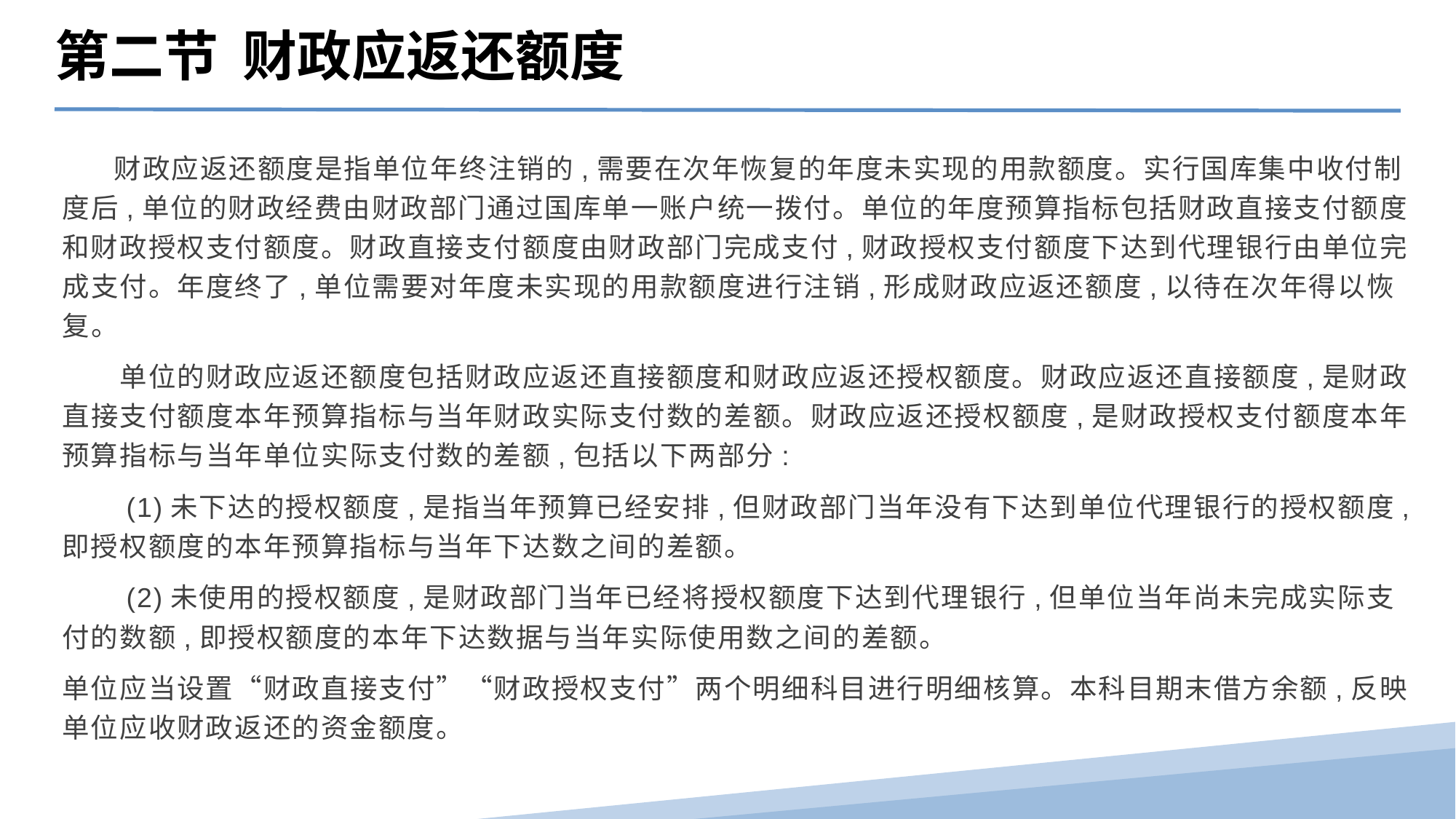

第二节  财政应返还额度
　   财政应返还额度是指单位年终注销的,需要在次年恢复的年度未实现的用款额度。实行国库集中收付制度后,单位的财政经费由财政部门通过国库单一账户统一拨付。单位的年度预算指标包括财政直接支付额度和财政授权支付额度。财政直接支付额度由财政部门完成支付,财政授权支付额度下达到代理银行由单位完成支付。年度终了,单位需要对年度未实现的用款额度进行注销,形成财政应返还额度,以待在次年得以恢复。
　　单位的财政应返还额度包括财政应返还直接额度和财政应返还授权额度。财政应返还直接额度,是财政直接支付额度本年预算指标与当年财政实际支付数的差额。财政应返还授权额度,是财政授权支付额度本年预算指标与当年单位实际支付数的差额,包括以下两部分:
　　(1)未下达的授权额度,是指当年预算已经安排,但财政部门当年没有下达到单位代理银行的授权额度,即授权额度的本年预算指标与当年下达数之间的差额。
　　(2)未使用的授权额度,是财政部门当年已经将授权额度下达到代理银行,但单位当年尚未完成实际支付的数额,即授权额度的本年下达数据与当年实际使用数之间的差额。
单位应当设置“财政直接支付”“财政授权支付”两个明细科目进行明细核算。本科目期末借方余额,反映单位应收财政返还的资金额度。